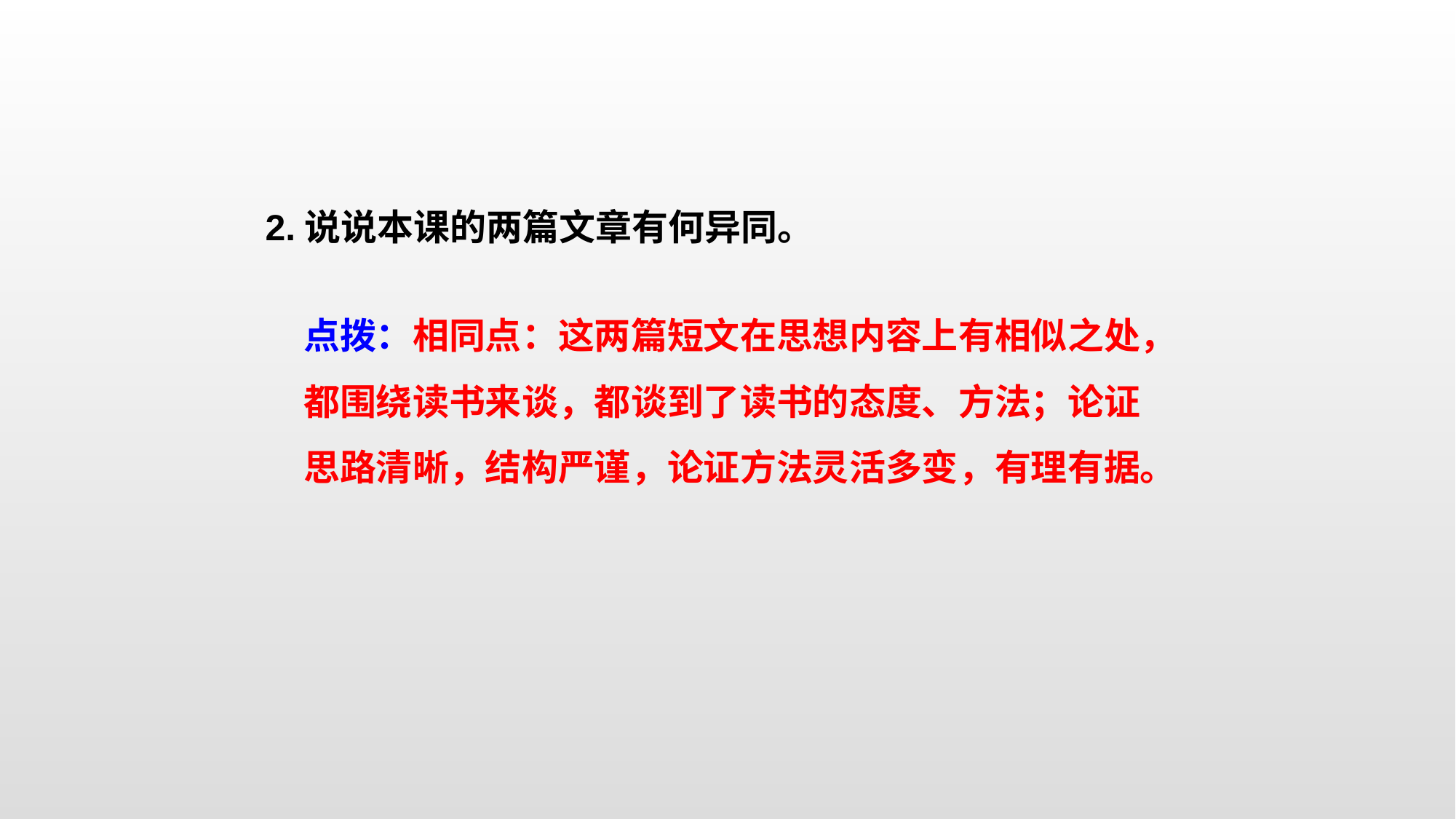

2.说说本课的两篇文章有何异同。
点拨：相同点：这两篇短文在思想内容上有相似之处，都围绕读书来谈，都谈到了读书的态度、方法；论证思路清晰，结构严谨，论证方法灵活多变，有理有据。